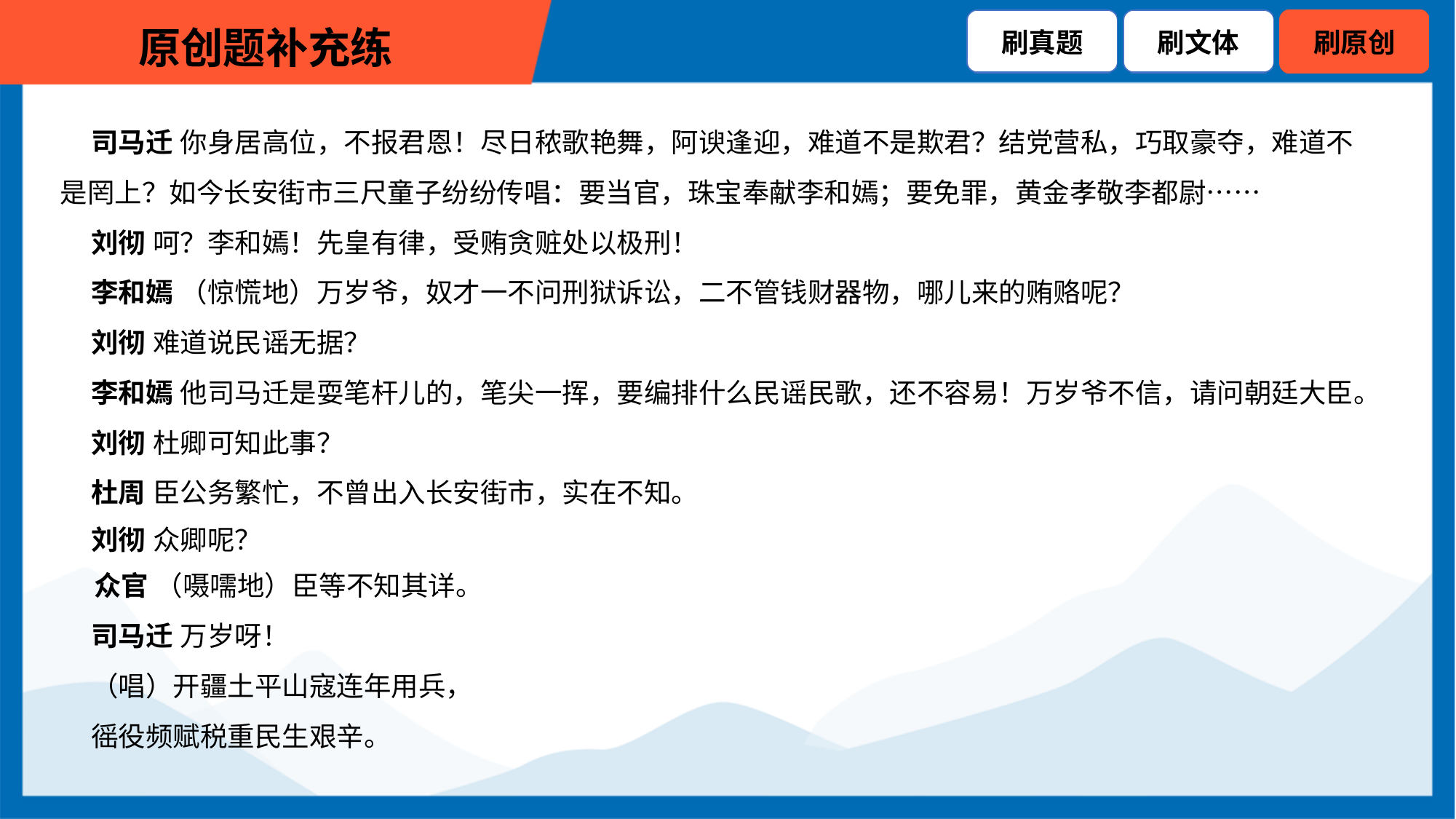

司马迁 你身居高位，不报君恩！尽日秾歌艳舞，阿谀逢迎，难道不是欺君？结党营私，巧取豪夺，难道不
是罔上？如今长安街市三尺童子纷纷传唱：要当官，珠宝奉献李和嫣；要免罪，黄金孝敬李都尉……
    刘彻 呵？李和嫣！先皇有律，受贿贪赃处以极刑！
    李和嫣 （惊慌地）万岁爷，奴才一不问刑狱诉讼，二不管钱财器物，哪儿来的贿赂呢？
    刘彻 难道说民谣无据？
    李和嫣 他司马迁是耍笔杆儿的，笔尖一挥，要编排什么民谣民歌，还不容易！万岁爷不信，请问朝廷大臣。
    刘彻 杜卿可知此事？
    杜周 臣公务繁忙，不曾出入长安街市，实在不知。
    刘彻 众卿呢？
    众官 （嗫嚅地）臣等不知其详。
    司马迁 万岁呀！
    （唱）开疆土平山寇连年用兵，
    徭役频赋税重民生艰辛。